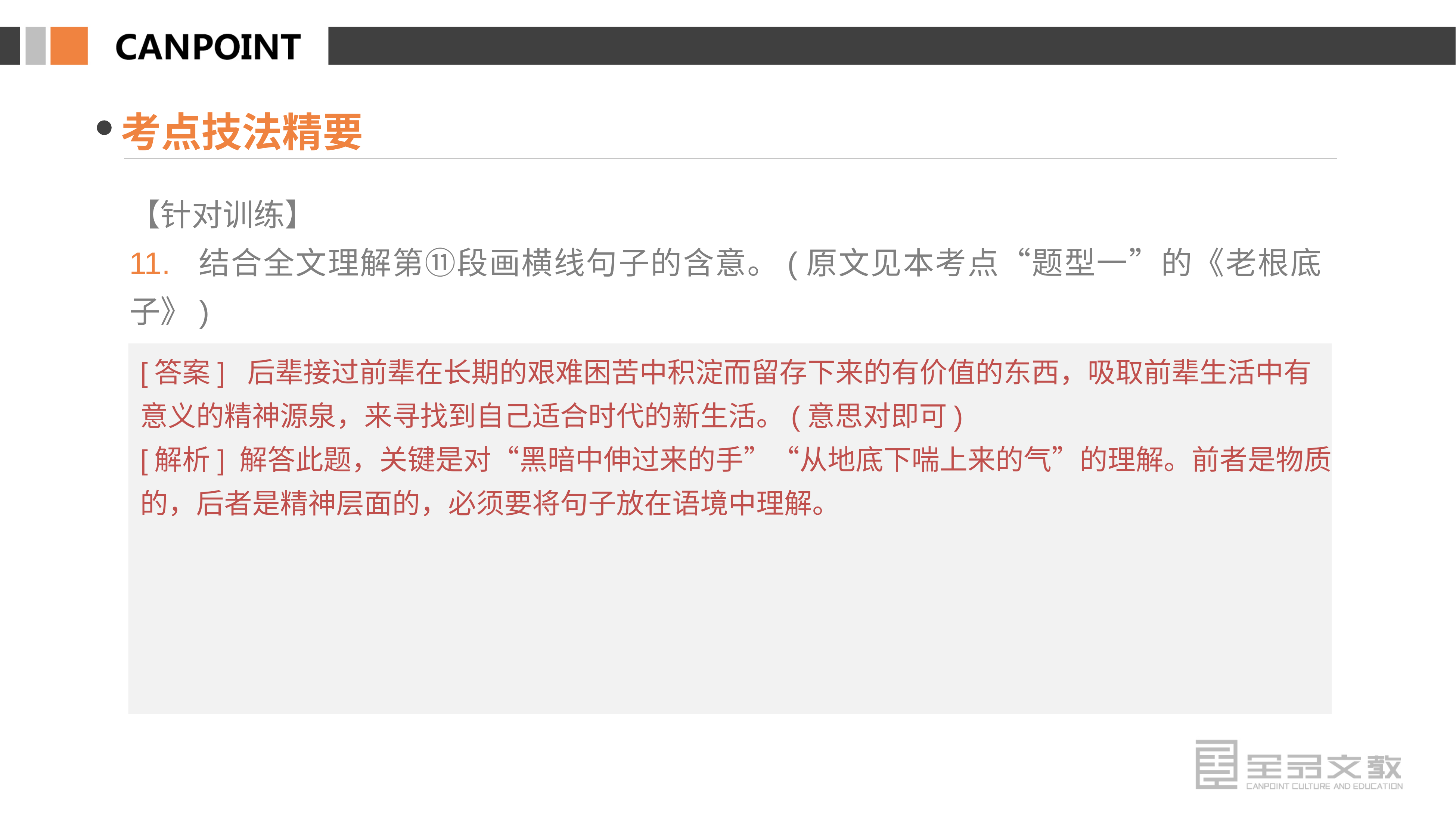

考点技法精要

【针对训练】
11.  结合全文理解第⑪段画横线句子的含意。(原文见本考点“题型一”的《老根底子》)
[答案]  后辈接过前辈在长期的艰难困苦中积淀而留存下来的有价值的东西，吸取前辈生活中有意义的精神源泉，来寻找到自己适合时代的新生活。(意思对即可)
[解析] 解答此题，关键是对“黑暗中伸过来的手”“从地底下喘上来的气”的理解。前者是物质的，后者是精神层面的，必须要将句子放在语境中理解。